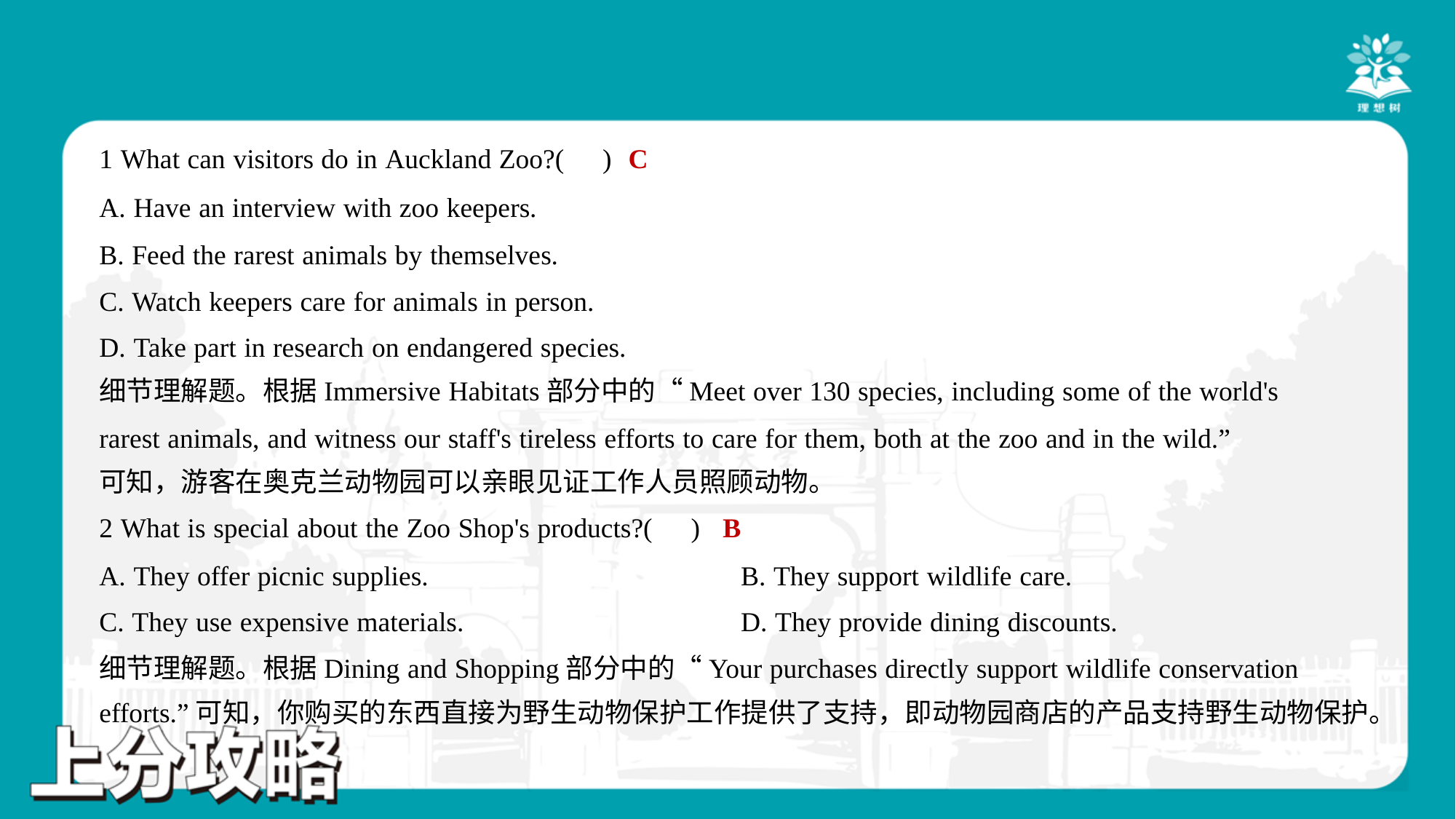

C
1 What can visitors do in Auckland Zoo?(     )
A. Have an interview with zoo keepers.
B. Feed the rarest animals by themselves.
C. Watch keepers care for animals in person.
D. Take part in research on endangered species.
细节理解题。根据Immersive Habitats部分中的“Meet over 130 species, including some of the world's
rarest animals, and witness our staff's tireless efforts to care for them, both at the zoo and in the wild.”
可知，游客在奥克兰动物园可以亲眼见证工作人员照顾动物。
B
2 What is special about the Zoo Shop's products?(     )
A. They offer picnic supplies.	B. They support wildlife care.
C. They use expensive materials.	D. They provide dining discounts.
细节理解题。根据Dining and Shopping部分中的“Your purchases directly support wildlife conservation
efforts.”可知，你购买的东西直接为野生动物保护工作提供了支持，即动物园商店的产品支持野生动物保护。